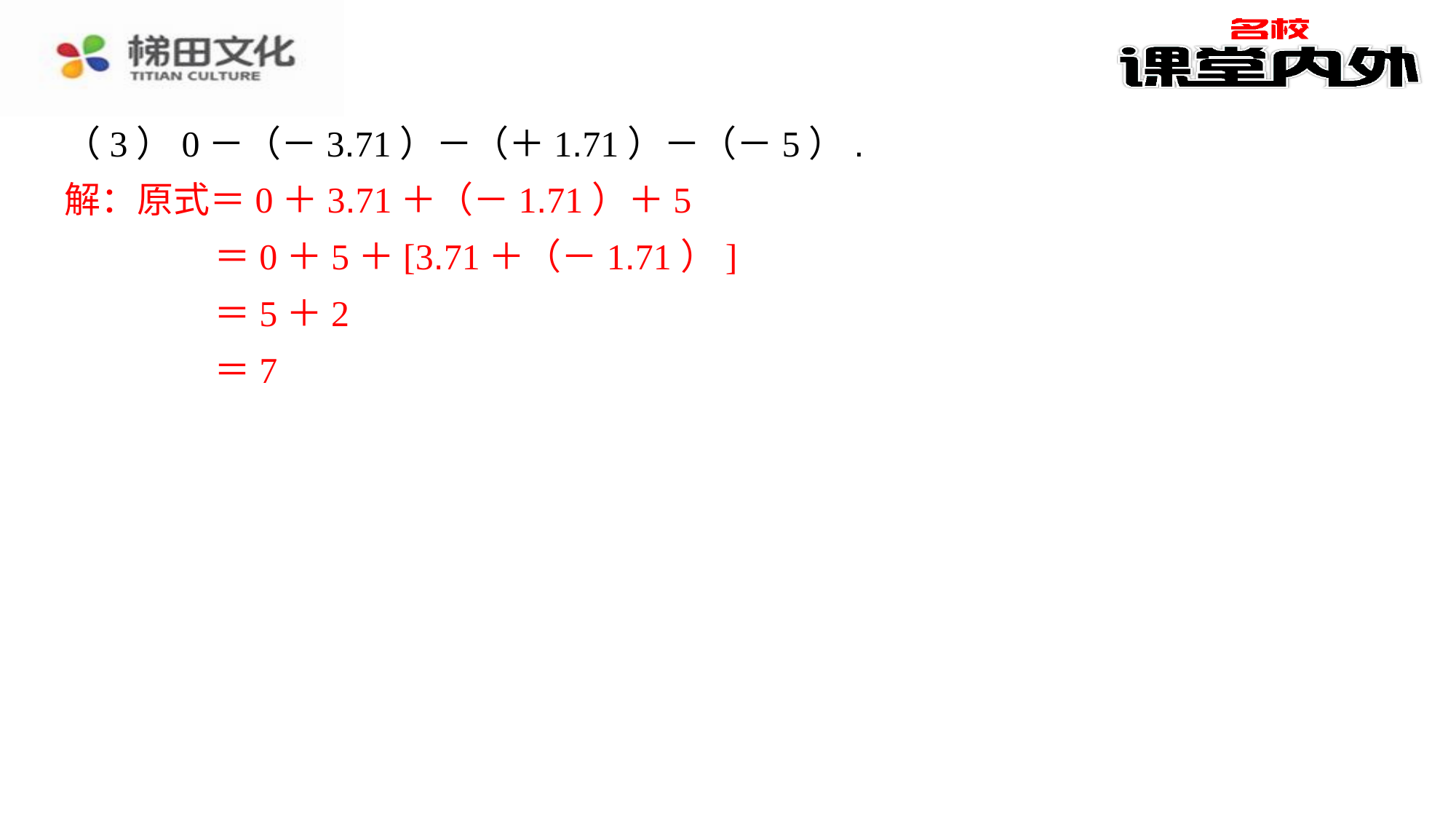

（3）0－（－3.71）－（＋1.71）－（－5）.
解：原式＝0＋3.71＋（－1.71）＋5
＝0＋5＋[3.71＋（－1.71）]
＝5＋2
＝7
解：原式＝0＋3.71＋（－1.71）＋5
＝0＋5＋[3.71＋（－1.71）]
＝5＋2
＝7